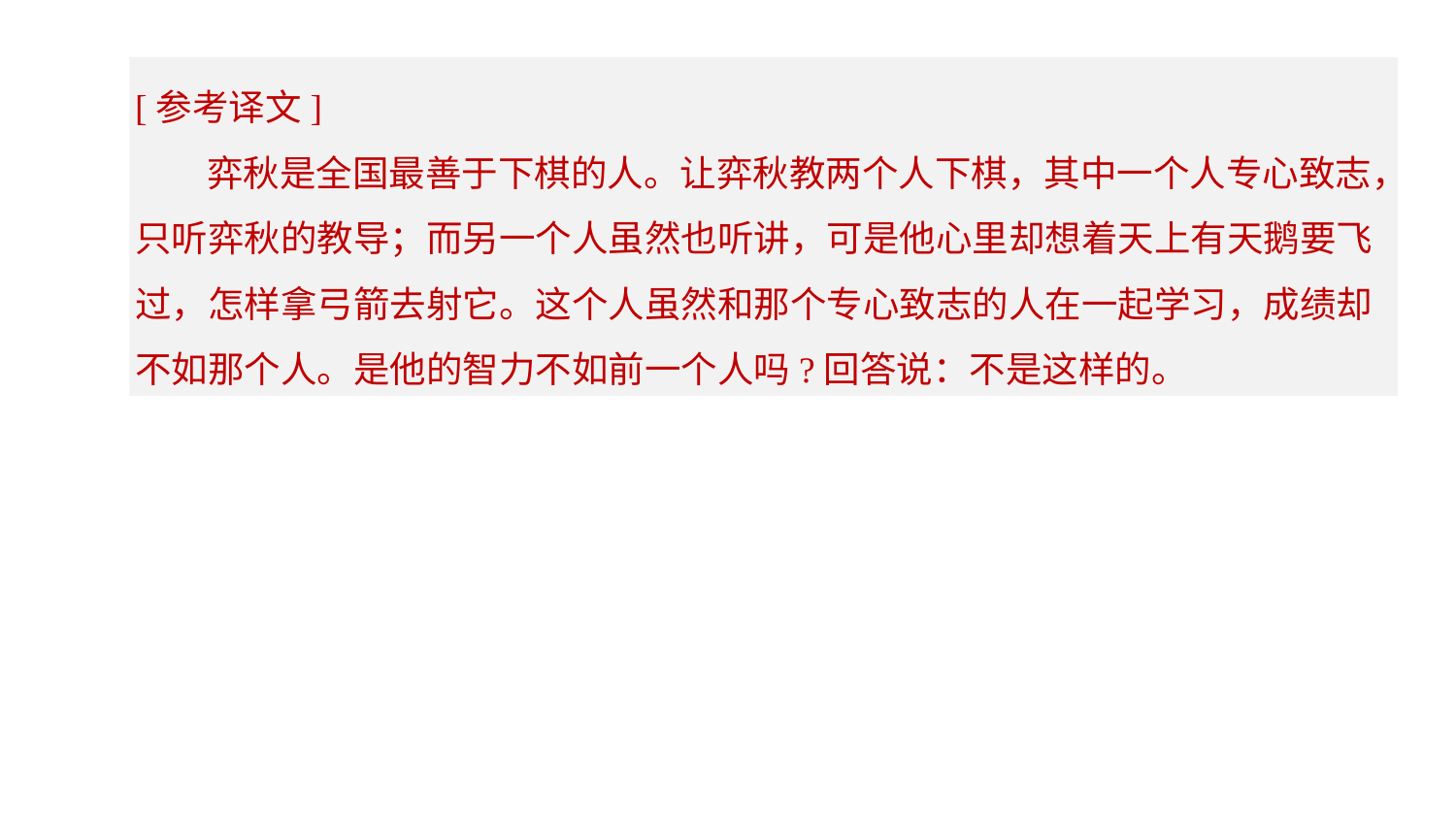

[参考译文]
弈秋是全国最善于下棋的人。让弈秋教两个人下棋，其中一个人专心致志，只听弈秋的教导；而另一个人虽然也听讲，可是他心里却想着天上有天鹅要飞过，怎样拿弓箭去射它。这个人虽然和那个专心致志的人在一起学习，成绩却不如那个人。是他的智力不如前一个人吗?回答说：不是这样的。